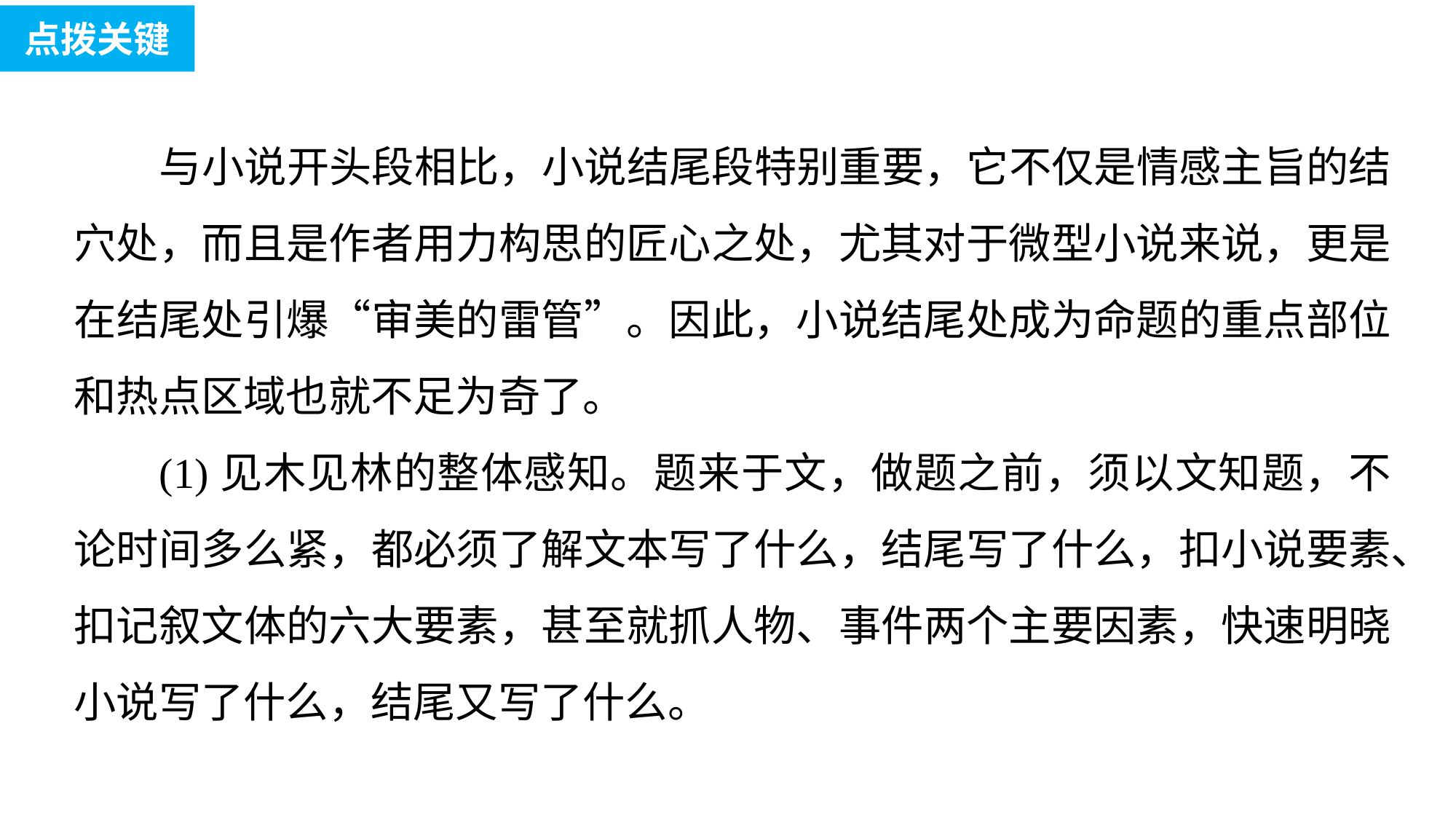

点拨关键
与小说开头段相比，小说结尾段特别重要，它不仅是情感主旨的结穴处，而且是作者用力构思的匠心之处，尤其对于微型小说来说，更是在结尾处引爆“审美的雷管”。因此，小说结尾处成为命题的重点部位和热点区域也就不足为奇了。
(1)见木见林的整体感知。题来于文，做题之前，须以文知题，不论时间多么紧，都必须了解文本写了什么，结尾写了什么，扣小说要素、扣记叙文体的六大要素，甚至就抓人物、事件两个主要因素，快速明晓小说写了什么，结尾又写了什么。